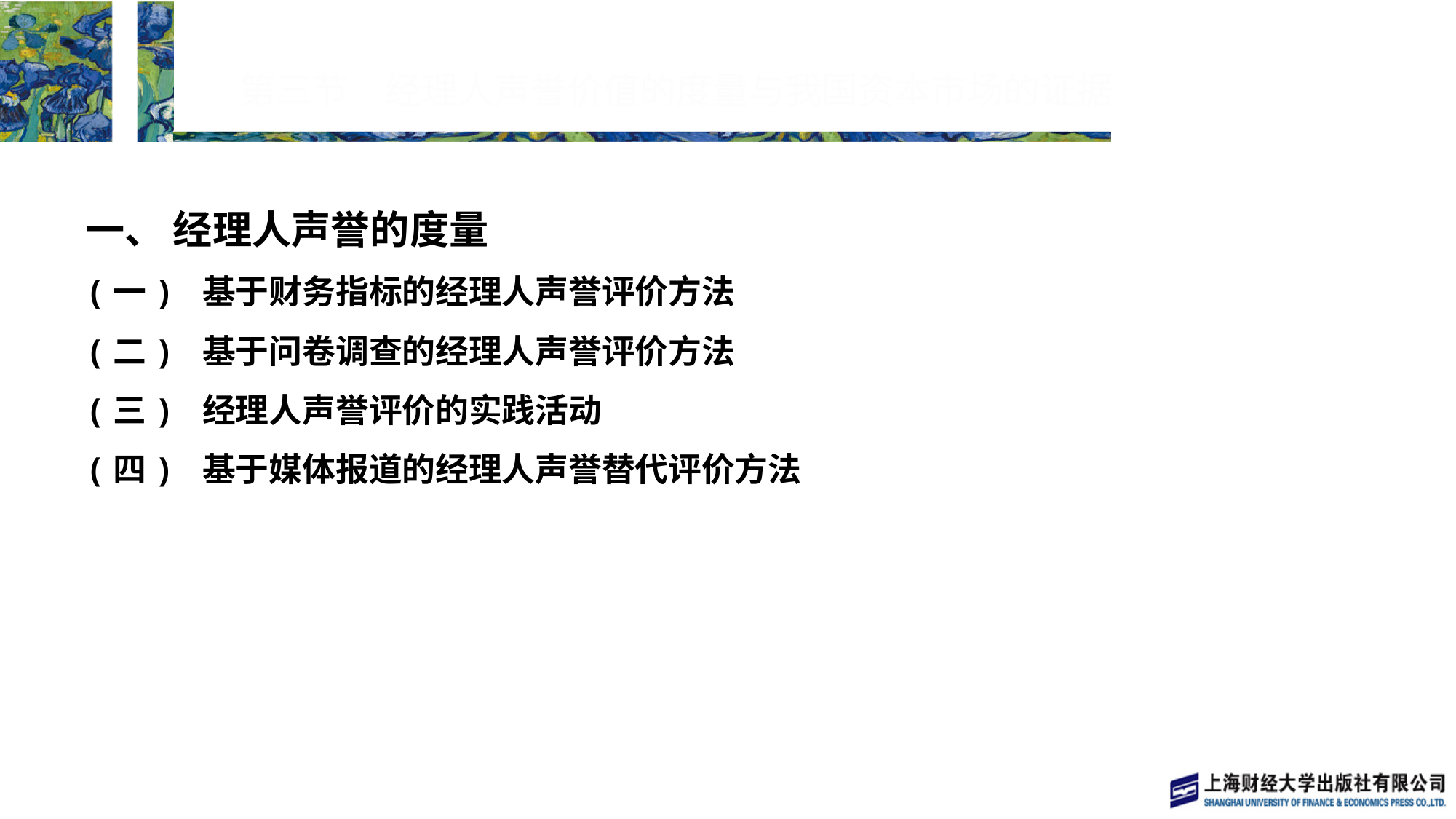

# 第三节　经理人声誉价值的度量与我国资本市场的证据
一、 经理人声誉的度量
(一) 基于财务指标的经理人声誉评价方法
(二) 基于问卷调查的经理人声誉评价方法
(三) 经理人声誉评价的实践活动
(四) 基于媒体报道的经理人声誉替代评价方法